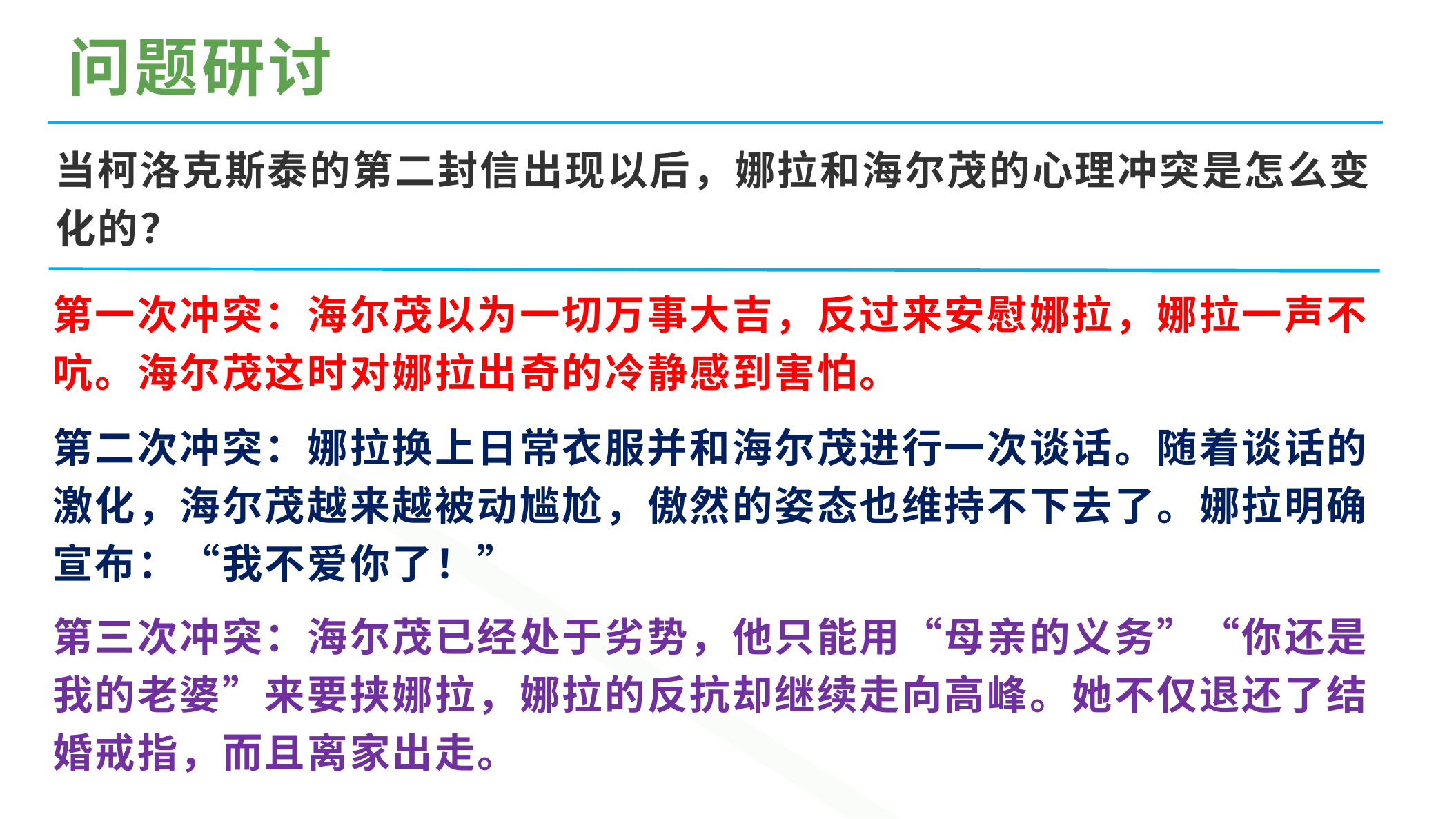

问题研讨
当柯洛克斯泰的第二封信出现以后，娜拉和海尔茂的心理冲突是怎么变化的？
第一次冲突：海尔茂以为一切万事大吉，反过来安慰娜拉，娜拉一声不吭。海尔茂这时对娜拉出奇的冷静感到害怕。

第二次冲突：娜拉换上日常衣服并和海尔茂进行一次谈话。随着谈话的激化，海尔茂越来越被动尴尬，傲然的姿态也维持不下去了。娜拉明确宣布：“我不爱你了！”
第三次冲突：海尔茂已经处于劣势，他只能用“母亲的义务”“你还是我的老婆”来要挟娜拉，娜拉的反抗却继续走向高峰。她不仅退还了结婚戒指，而且离家出走。